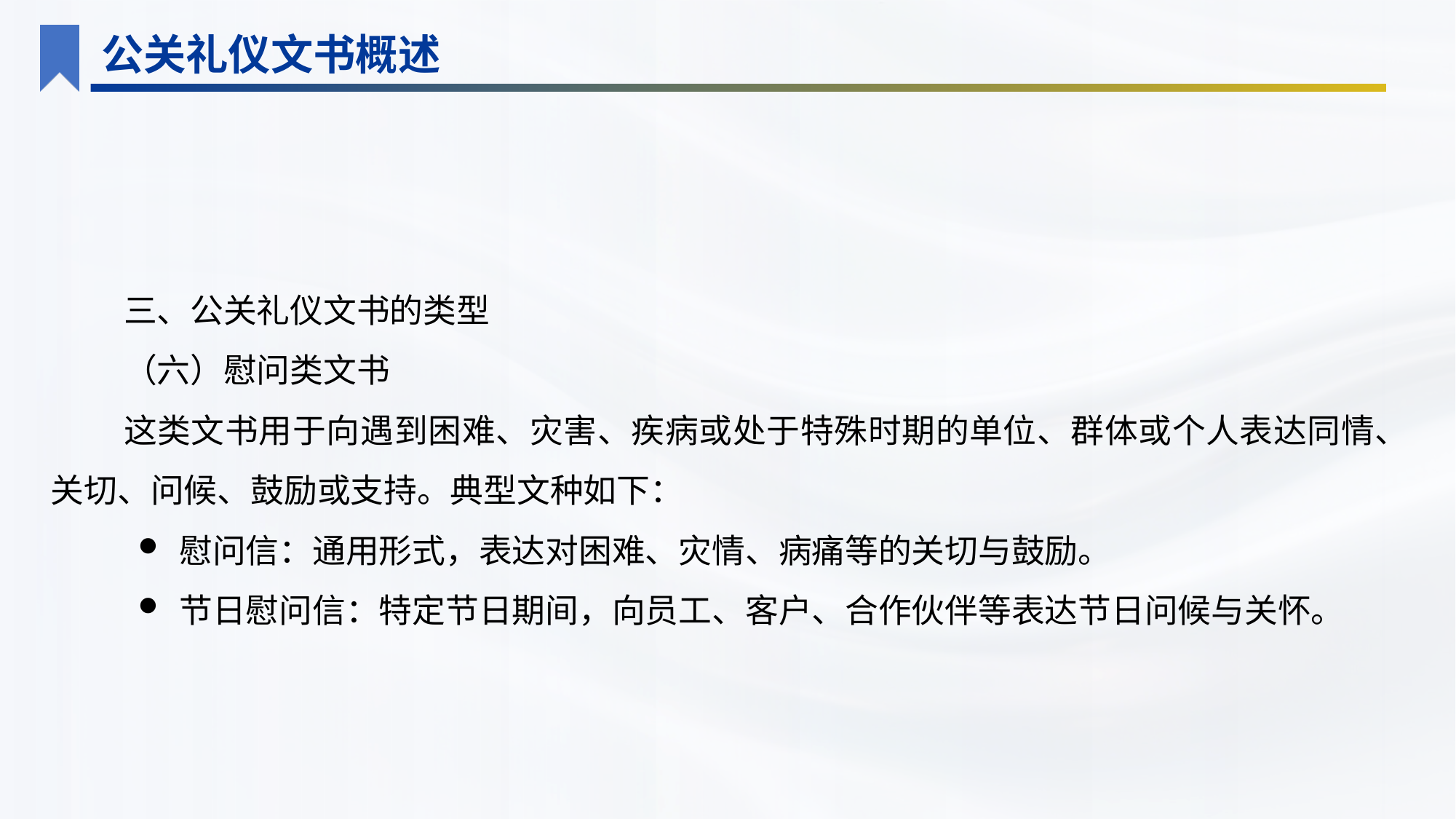

公关礼仪文书概述
三、公关礼仪文书的类型
（六）慰问类文书
这类文书用于向遇到困难、灾害、疾病或处于特殊时期的单位、群体或个人表达同情、关切、问候、鼓励或支持。典型文种如下：
慰问信：通用形式，表达对困难、灾情、病痛等的关切与鼓励。
节日慰问信：特定节日期间，向员工、客户、合作伙伴等表达节日问候与关怀。